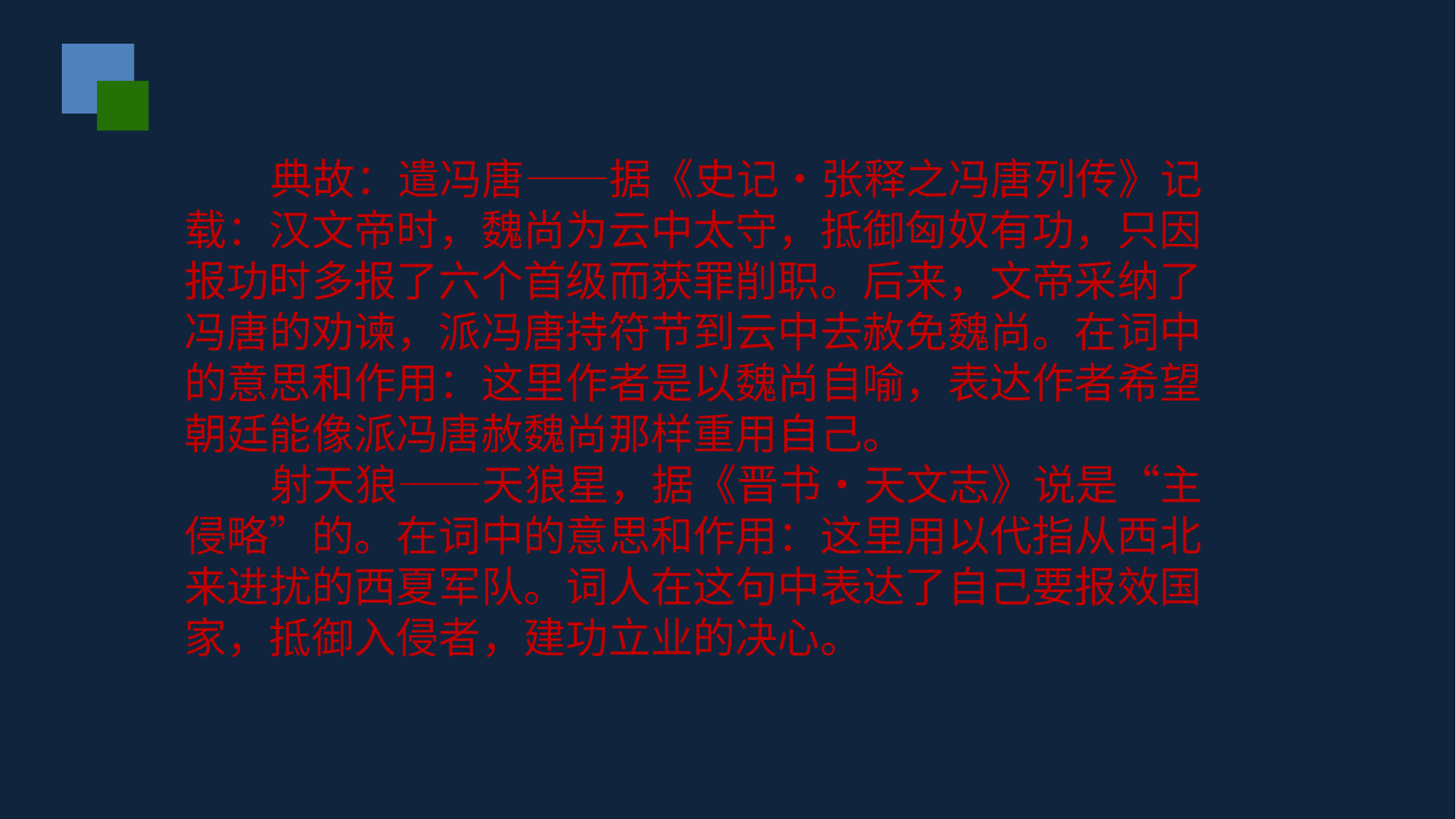

典故：遣冯唐——据《史记•张释之冯唐列传》记载：汉文帝时，魏尚为云中太守，抵御匈奴有功，只因报功时多报了六个首级而获罪削职。后来，文帝采纳了冯唐的劝谏，派冯唐持符节到云中去赦免魏尚。在词中的意思和作用：这里作者是以魏尚自喻，表达作者希望朝廷能像派冯唐赦魏尚那样重用自己。
        射天狼——天狼星，据《晋书•天文志》说是“主侵略”的。在词中的意思和作用：这里用以代指从西北来进扰的西夏军队。词人在这句中表达了自己要报效国家，抵御入侵者，建功立业的决心。